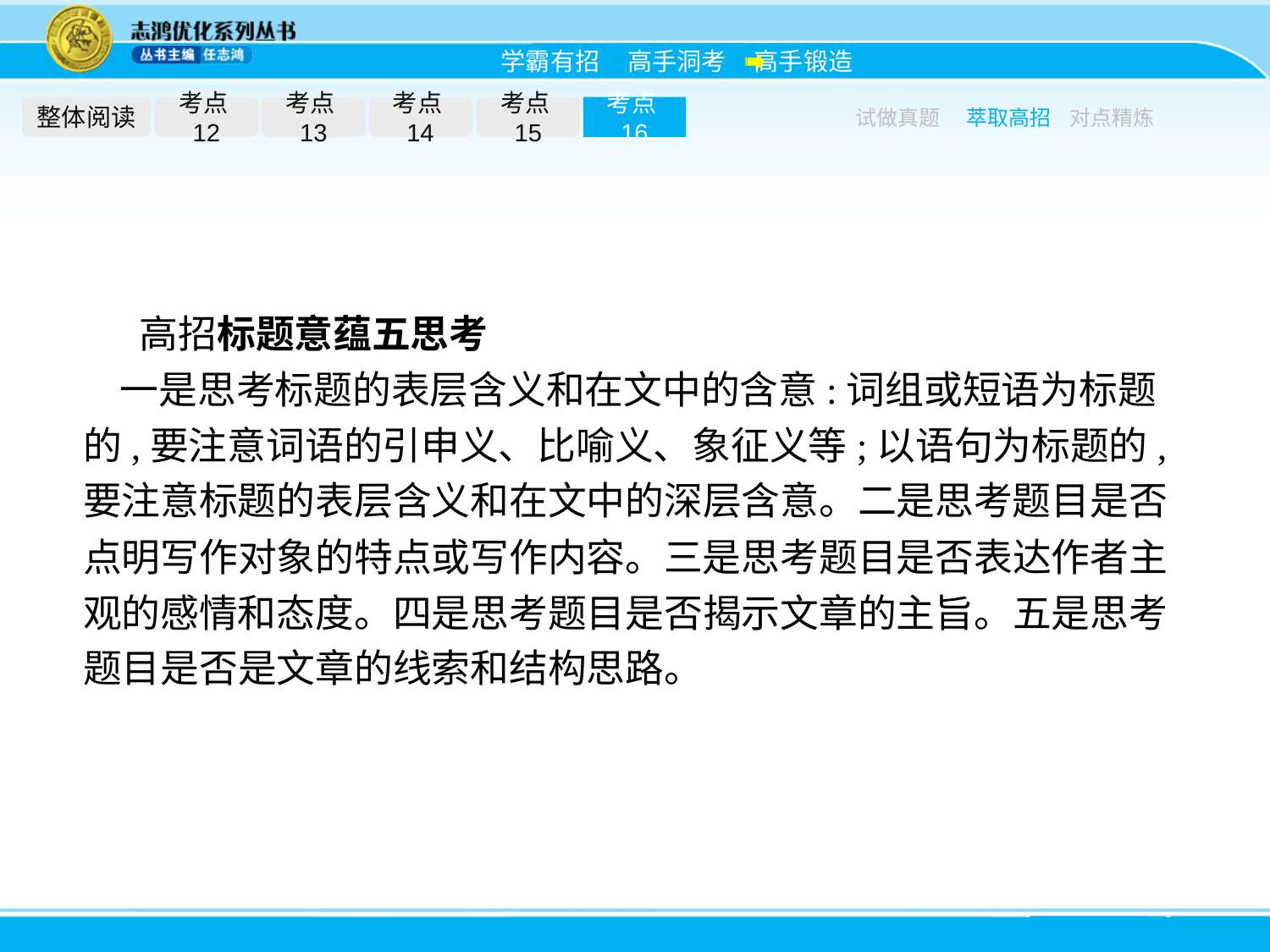

整体阅读
考点12
考点13
考点14
考点15
考点16
试做真题
萃取高招
对点精炼
高招标题意蕴五思考
一是思考标题的表层含义和在文中的含意:词组或短语为标题的,要注意词语的引申义、比喻义、象征义等;以语句为标题的,要注意标题的表层含义和在文中的深层含意。二是思考题目是否点明写作对象的特点或写作内容。三是思考题目是否表达作者主观的感情和态度。四是思考题目是否揭示文章的主旨。五是思考题目是否是文章的线索和结构思路。